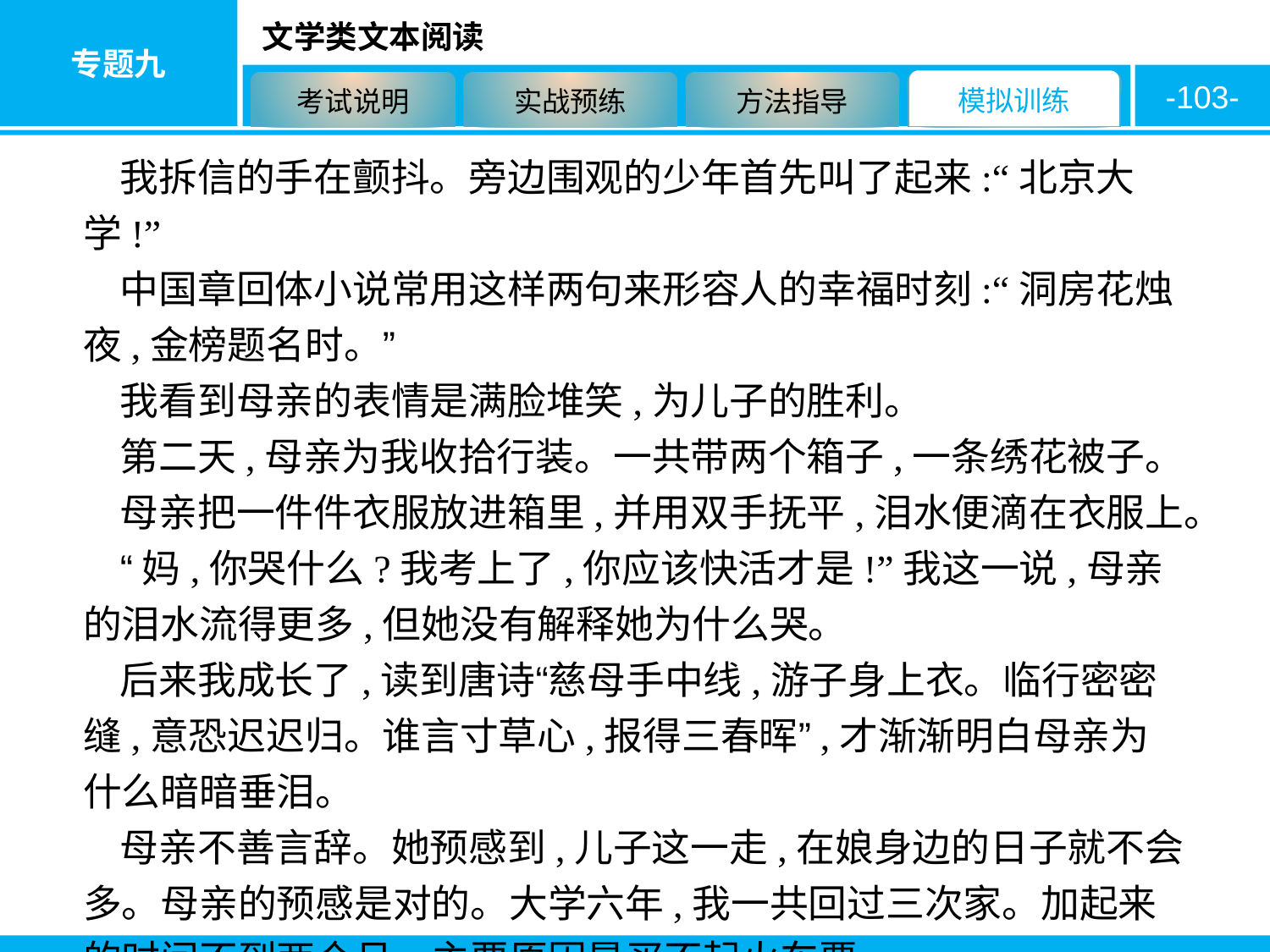

-103-
我拆信的手在颤抖。旁边围观的少年首先叫了起来:“北京大学!”
中国章回体小说常用这样两句来形容人的幸福时刻:“洞房花烛夜,金榜题名时。”
我看到母亲的表情是满脸堆笑,为儿子的胜利。
第二天,母亲为我收拾行装。一共带两个箱子,一条绣花被子。
母亲把一件件衣服放进箱里,并用双手抚平,泪水便滴在衣服上。
“妈,你哭什么?我考上了,你应该快活才是!”我这一说,母亲的泪水流得更多,但她没有解释她为什么哭。
后来我成长了,读到唐诗“慈母手中线,游子身上衣。临行密密缝,意恐迟迟归。谁言寸草心,报得三春晖”,才渐渐明白母亲为什么暗暗垂泪。
母亲不善言辞。她预感到,儿子这一走,在娘身边的日子就不会多。母亲的预感是对的。大学六年,我一共回过三次家。加起来的时间不到两个月。主要原因是买不起火车票。